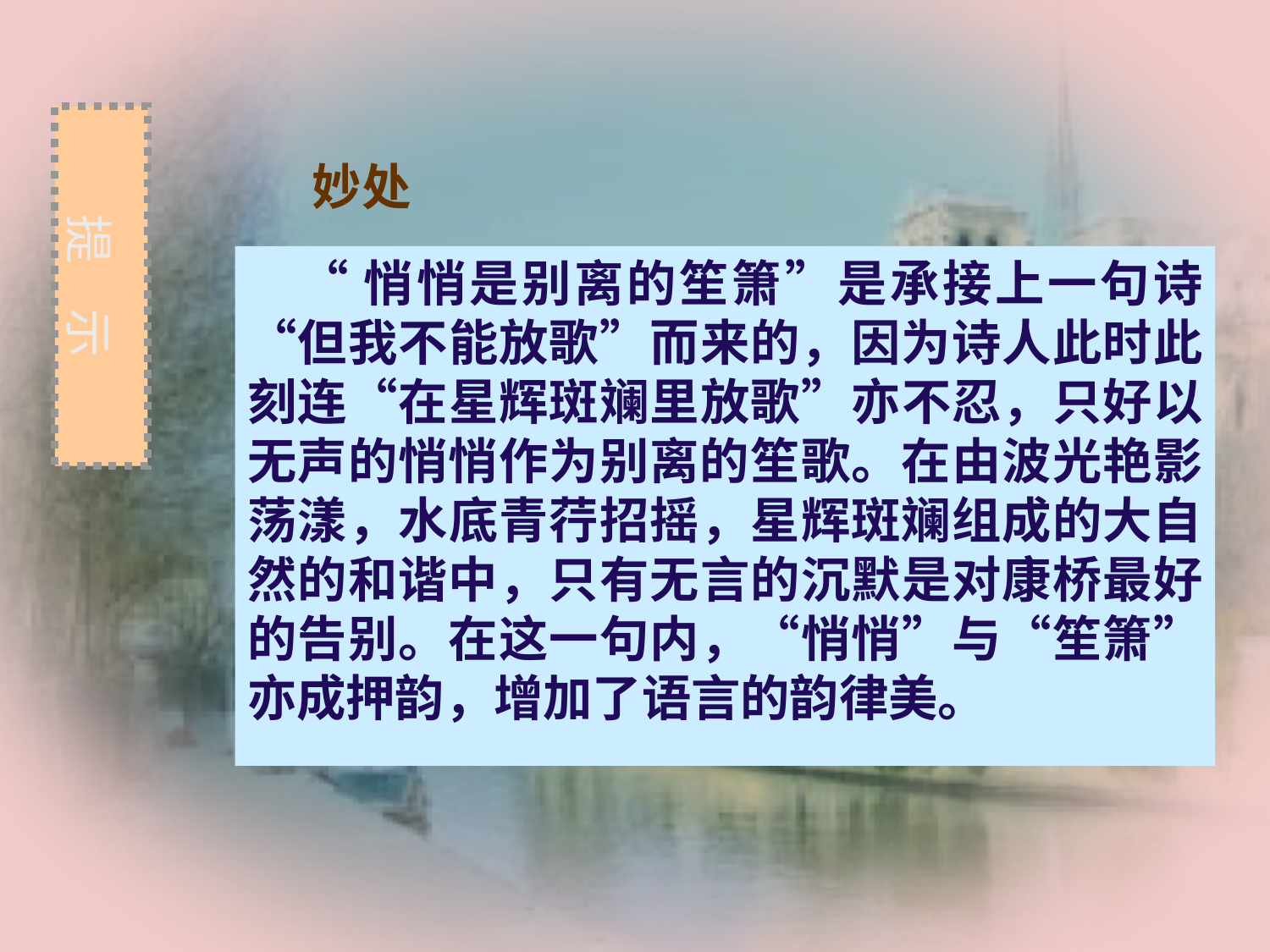

提    示
妙处
    “悄悄是别离的笙箫”是承接上一句诗“但我不能放歌”而来的，因为诗人此时此刻连“在星辉斑斓里放歌”亦不忍，只好以无声的悄悄作为别离的笙歌。在由波光艳影荡漾，水底青荇招摇，星辉斑斓组成的大自然的和谐中，只有无言的沉默是对康桥最好的告别。在这一句内，“悄悄”与“笙箫”亦成押韵，增加了语言的韵律美。